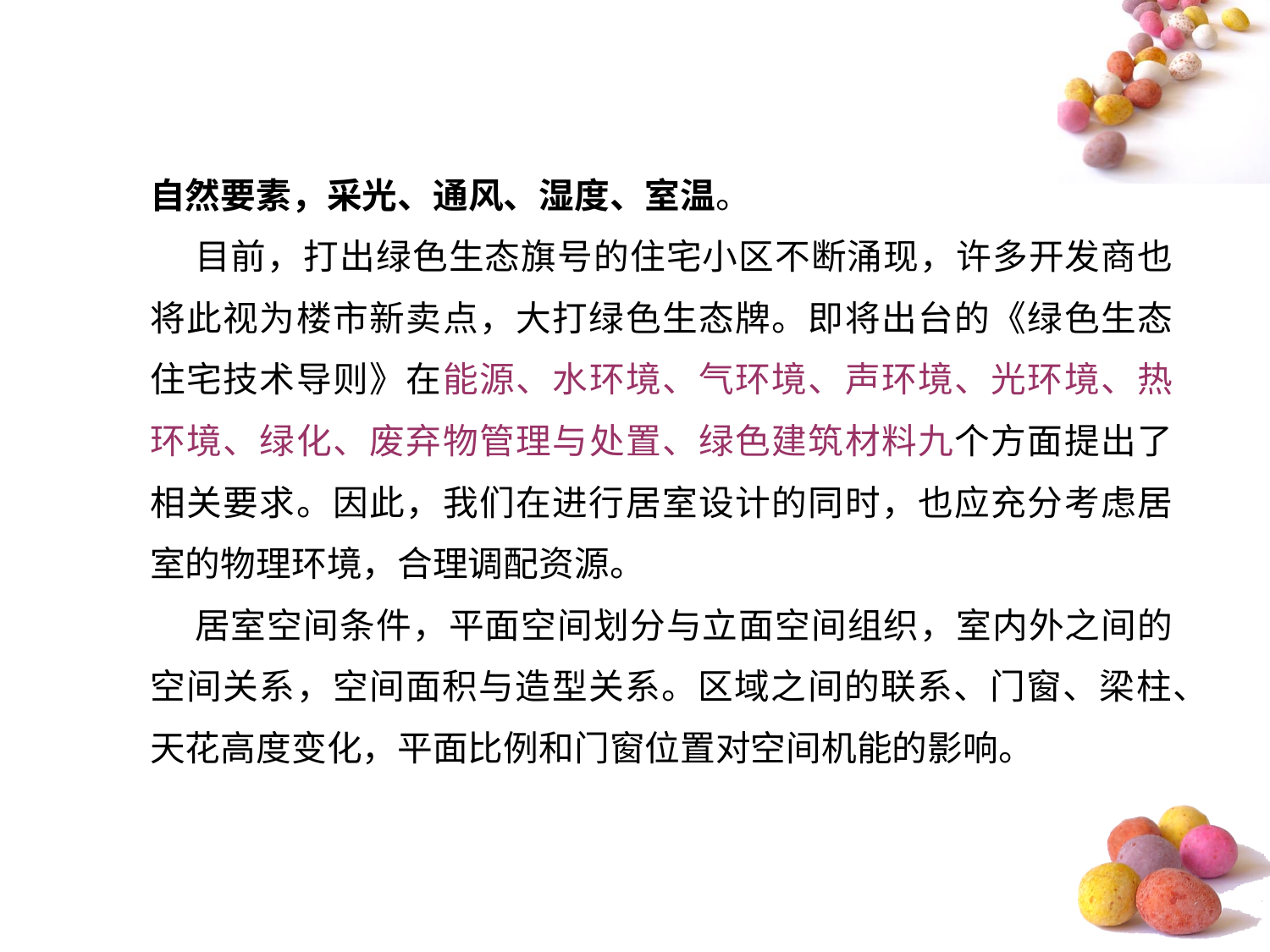

自然要素，采光、通风、湿度、室温。
    目前，打出绿色生态旗号的住宅小区不断涌现，许多开发商也将此视为楼市新卖点，大打绿色生态牌。即将出台的《绿色生态住宅技术导则》在能源、水环境、气环境、声环境、光环境、热环境、绿化、废弃物管理与处置、绿色建筑材料九个方面提出了相关要求。因此，我们在进行居室设计的同时，也应充分考虑居室的物理环境，合理调配资源。
    居室空间条件，平面空间划分与立面空间组织，室内外之间的空间关系，空间面积与造型关系。区域之间的联系、门窗、梁柱、天花高度变化，平面比例和门窗位置对空间机能的影响。